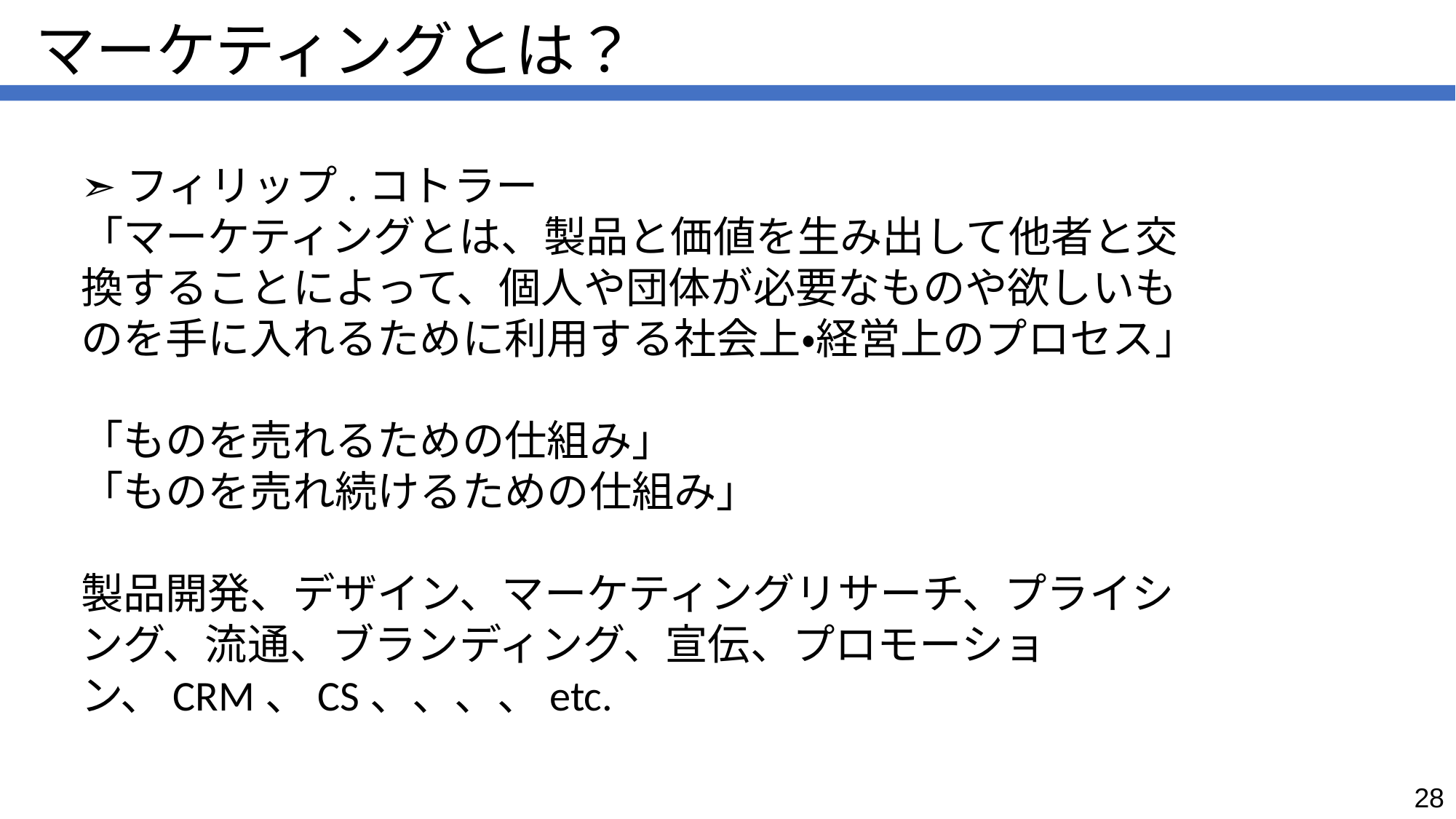

マーケティングとは？
➣フィリップ.コトラー
「マーケティングとは、製品と価値を生み出して他者と交換することによって、個人や団体が必要なものや欲しいものを手に入れるために利用する社会上・経営上のプロセス」

「ものを売れるための仕組み」
「ものを売れ続けるための仕組み」

製品開発、デザイン、マーケティングリサーチ、プライシング、流通、ブランディング、宣伝、プロモーション、CRM、CS、、、、etc.
28